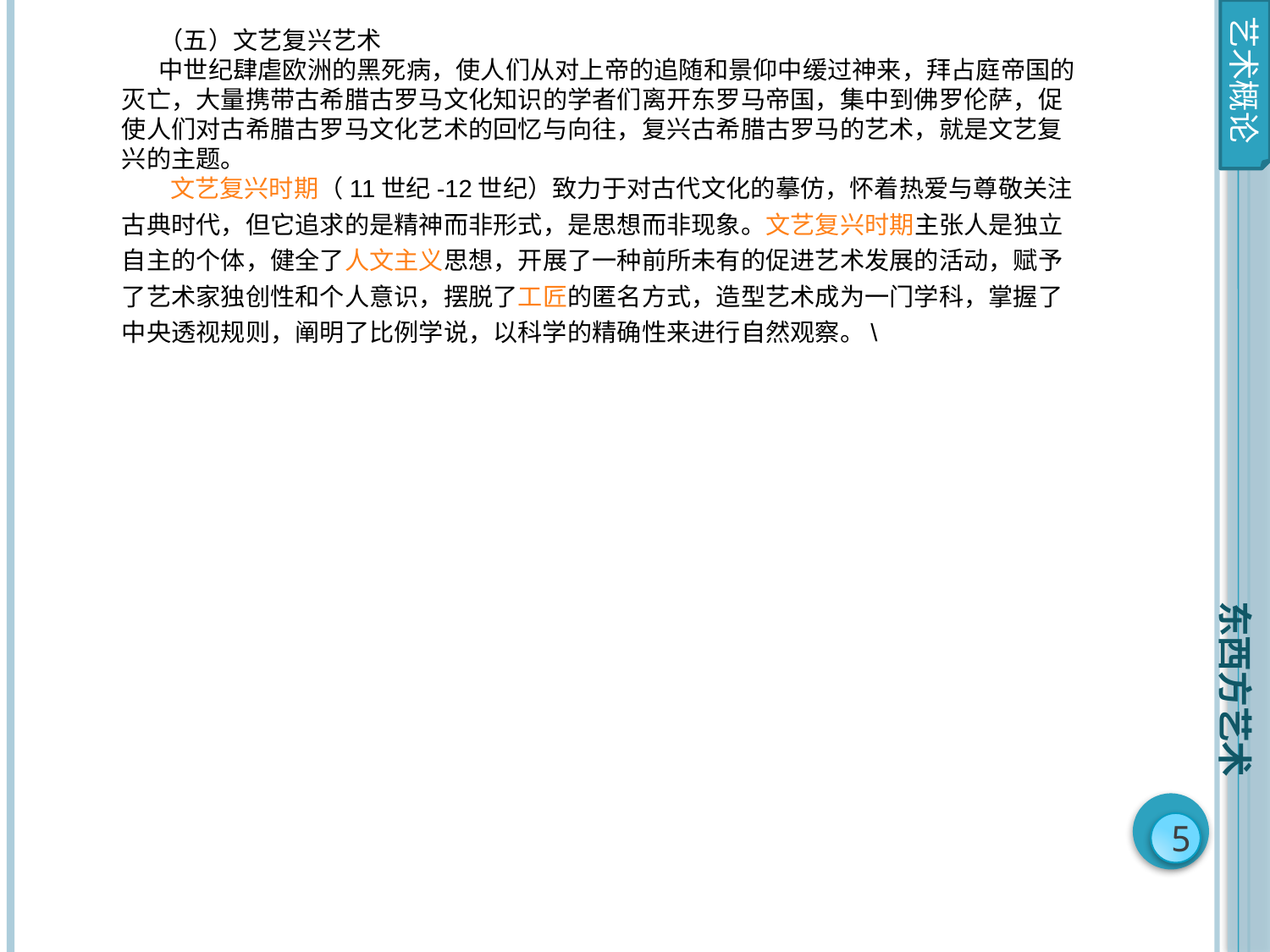

艺术概论
（五）文艺复兴艺术
中世纪肆虐欧洲的黑死病，使人们从对上帝的追随和景仰中缓过神来，拜占庭帝国的灭亡，大量携带古希腊古罗马文化知识的学者们离开东罗马帝国，集中到佛罗伦萨，促使人们对古希腊古罗马文化艺术的回忆与向往，复兴古希腊古罗马的艺术，就是文艺复兴的主题。
 文艺复兴时期（11世纪-12世纪）致力于对古代文化的摹仿，怀着热爱与尊敬关注古典时代，但它追求的是精神而非形式，是思想而非现象。文艺复兴时期主张人是独立自主的个体，健全了人文主义思想，开展了一种前所未有的促进艺术发展的活动，赋予了艺术家独创性和个人意识，摆脱了工匠的匿名方式，造型艺术成为一门学科，掌握了中央透视规则，阐明了比例学说，以科学的精确性来进行自然观察。\
东西方艺术
5